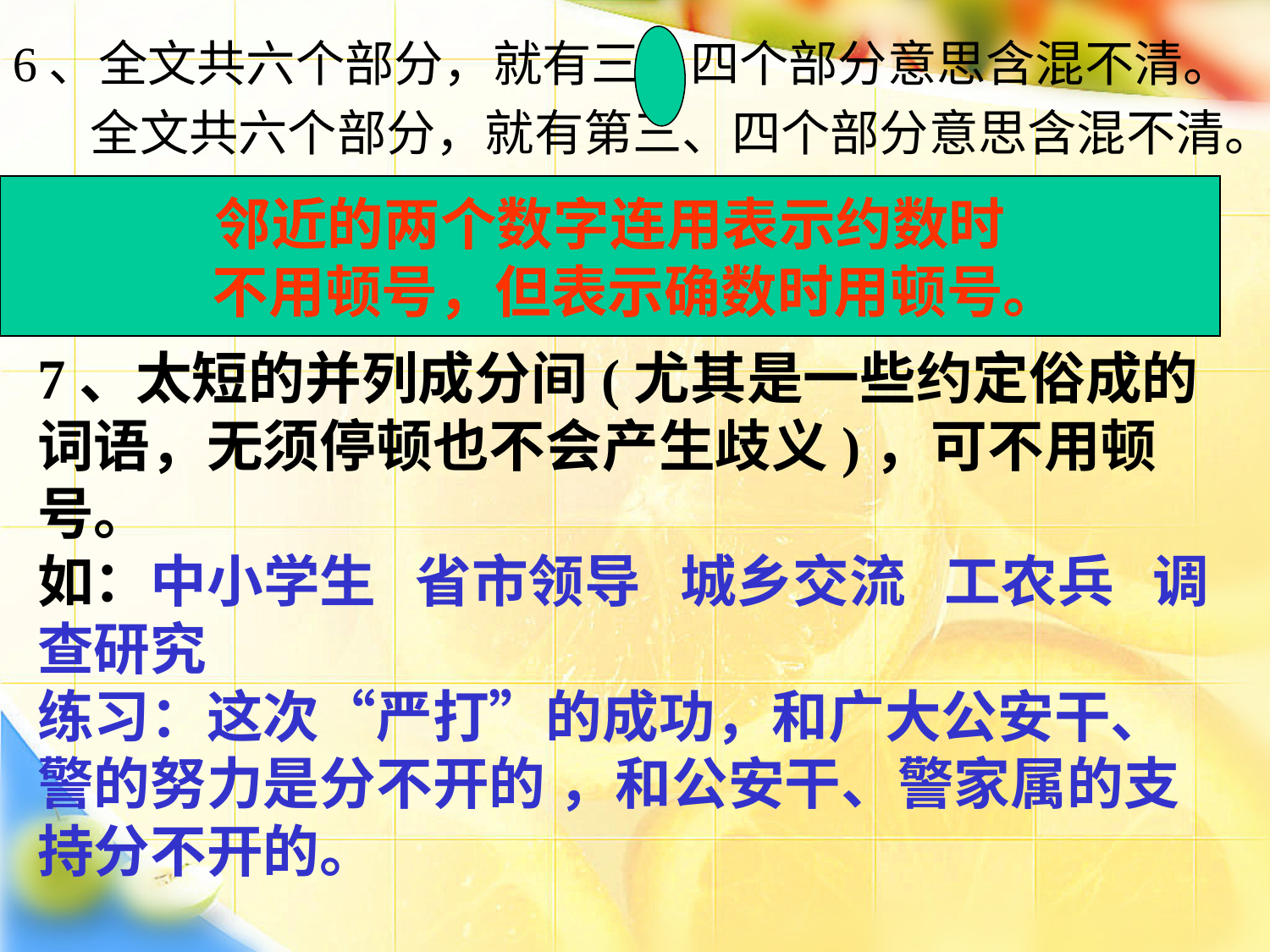

6、全文共六个部分，就有三、四个部分意思含混不清。
      全文共六个部分，就有第三、四个部分意思含混不清。

邻近的两个数字连用表示约数时
   不用顿号，但表示确数时用顿号。
7、太短的并列成分间(尤其是一些约定俗成的词语，无须停顿也不会产生歧义)，可不用顿号。
如：中小学生   省市领导   城乡交流   工农兵   调查研究
练习：这次“严打”的成功，和广大公安干、警的努力是分不开的 ，和公安干、警家属的支持分不开的。